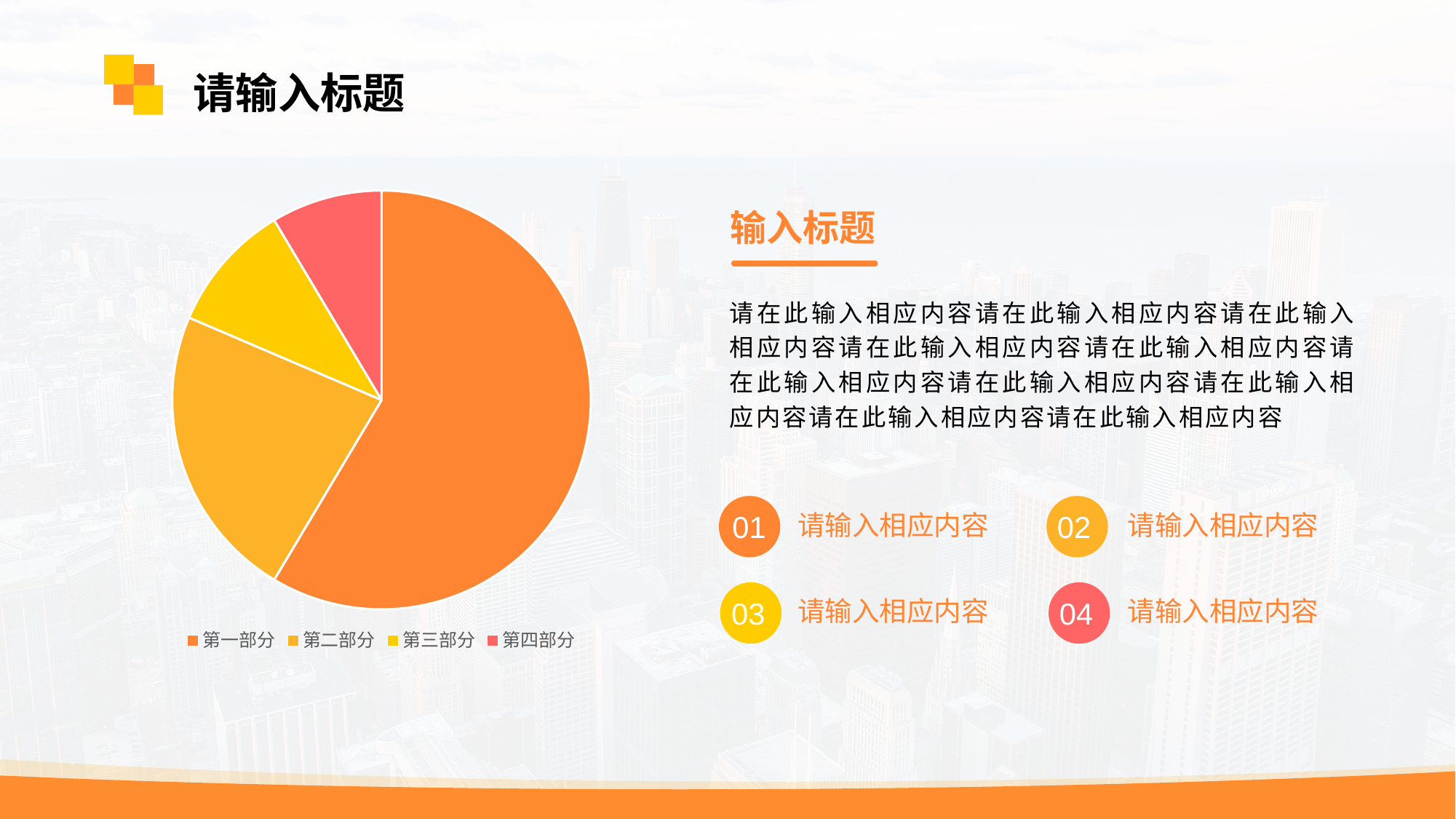

请输入标题

### Chart

| Category | 列一 |
|---|---|
| 第一部分 | 8.2 |
| 第二部分 | 3.2 |
| 第三部分 | 1.4 |
| 第四部分 | 1.2 |
输入标题

请在此输入相应内容请在此输入相应内容请在此输入相应内容请在此输入相应内容请在此输入相应内容请在此输入相应内容请在此输入相应内容请在此输入相应内容请在此输入相应内容请在此输入相应内容

01
请输入相应内容
02
请输入相应内容

03
请输入相应内容
04
请输入相应内容